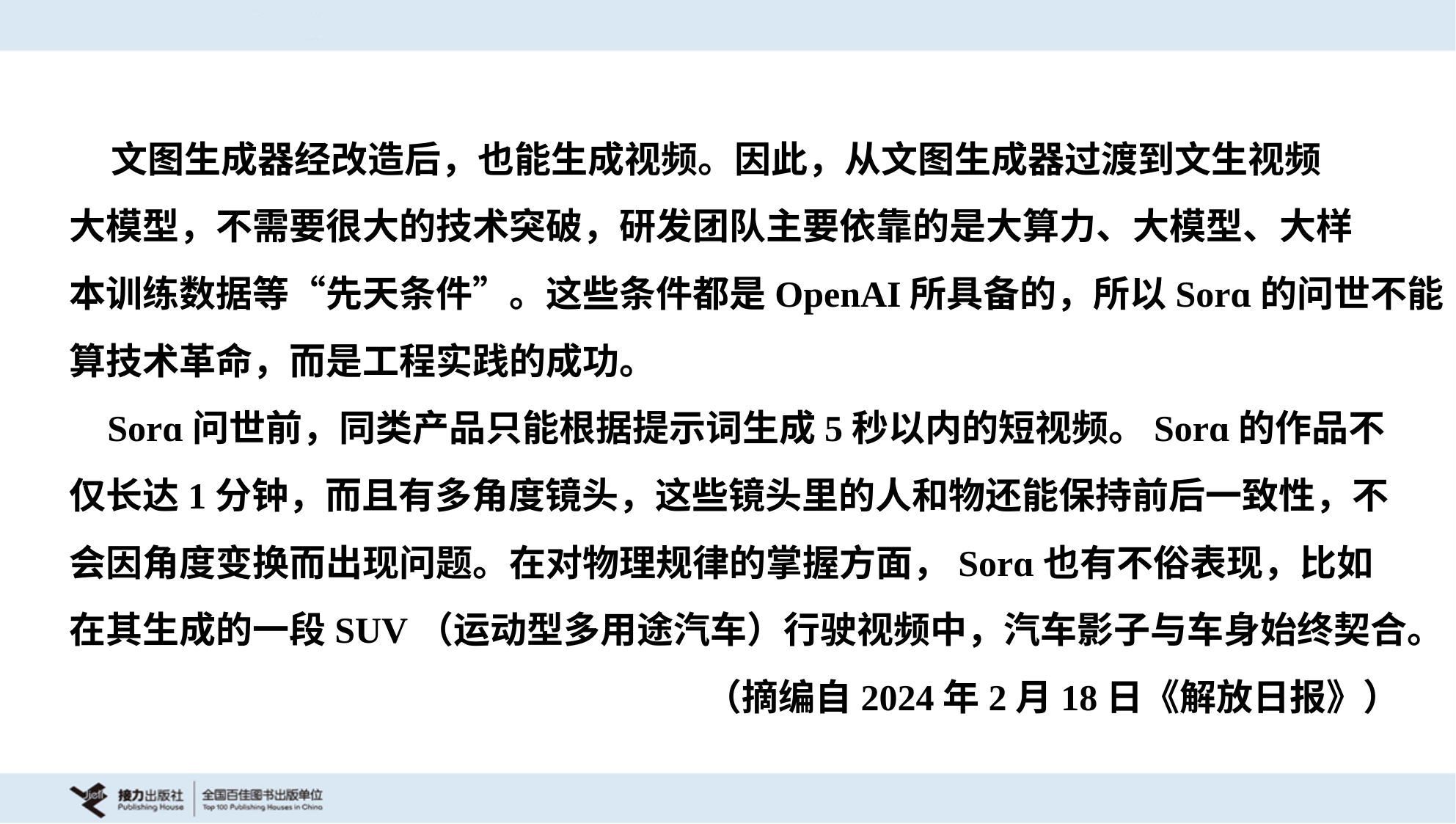

文图生成器经改造后，也能生成视频。因此，从文图生成器过渡到文生视频
大模型，不需要很大的技术突破，研发团队主要依靠的是大算力、大模型、大样
本训练数据等“先天条件”。这些条件都是OpenAI所具备的，所以Sorɑ的问世不能
算技术革命，而是工程实践的成功。
    Sorɑ问世前，同类产品只能根据提示词生成5秒以内的短视频。Sorɑ的作品不
仅长达1分钟，而且有多角度镜头，这些镜头里的人和物还能保持前后一致性，不
会因角度变换而出现问题。在对物理规律的掌握方面，Sorɑ也有不俗表现，比如
在其生成的一段SUV（运动型多用途汽车）行驶视频中，汽车影子与车身始终契合。
                                                                            （摘编自2024年2月18日《解放日报》）